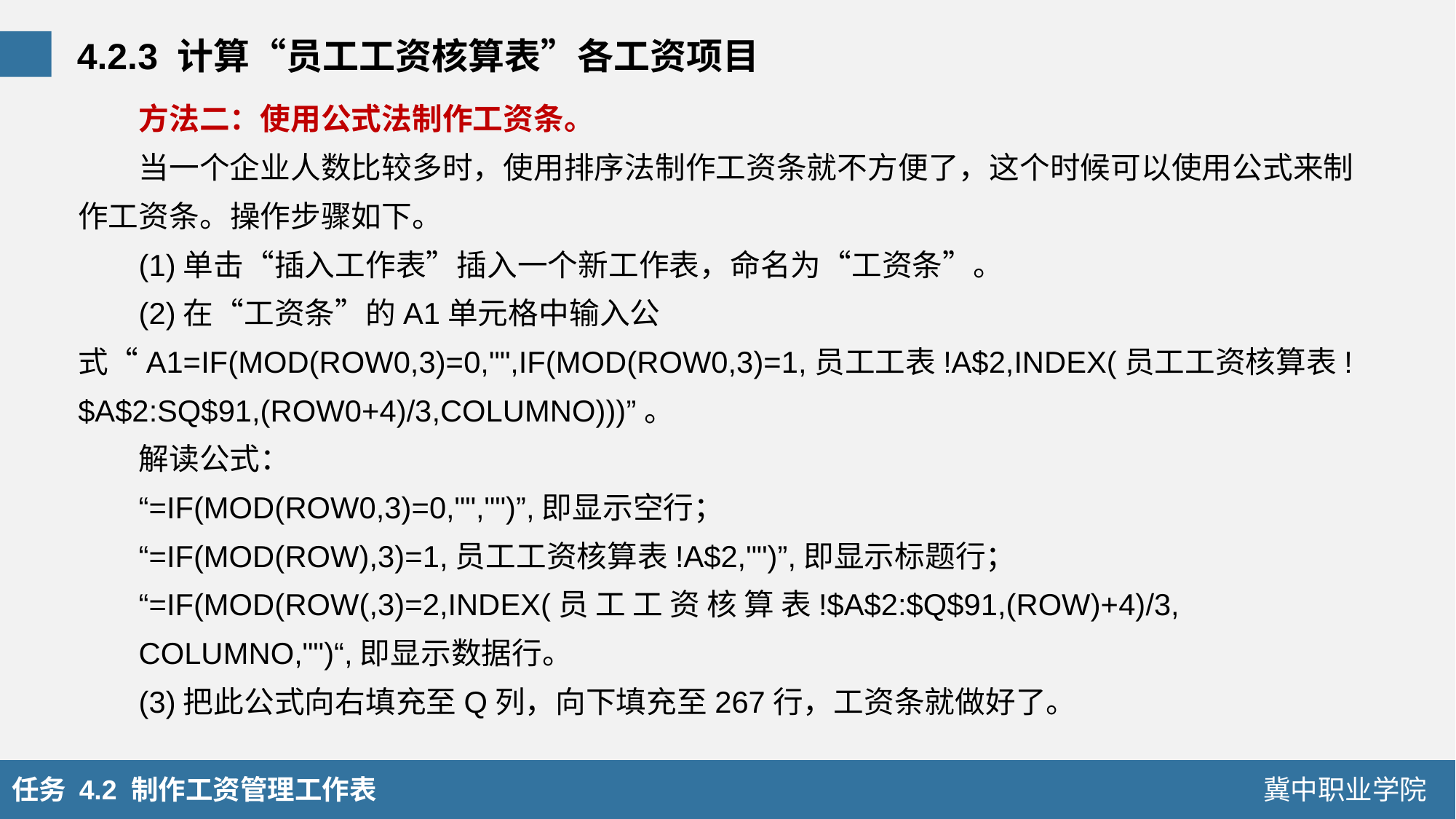

4.2.3 计算“员工工资核算表”各工资项目
方法二：使用公式法制作工资条。
当一个企业人数比较多时，使用排序法制作工资条就不方便了，这个时候可以使用公式来制作工资条。操作步骤如下。
(1)单击“插入工作表”插入一个新工作表，命名为“工资条”。
(2)在“工资条”的A1单元格中输入公式“A1=IF(MOD(ROW0,3)=0,"",IF(MOD(ROW0,3)=1,员工工表!A$2,INDEX(员工工资核算表!$A$2:SQ$91,(ROW0+4)/3,COLUMNO)))”。
解读公式：
“=IF(MOD(ROW0,3)=0,"","")”,即显示空行；
“=IF(MOD(ROW),3)=1,员工工资核算表!A$2,"")”,即显示标题行；
“=IF(MOD(ROW(,3)=2,INDEX(员 工 工 资 核 算 表!$A$2:$Q$91,(ROW)+4)/3,
COLUMNO,"")“,即显示数据行。
(3)把此公式向右填充至Q列，向下填充至267行，工资条就做好了。

任务 4.2 制作工资管理工作表
冀中职业学院